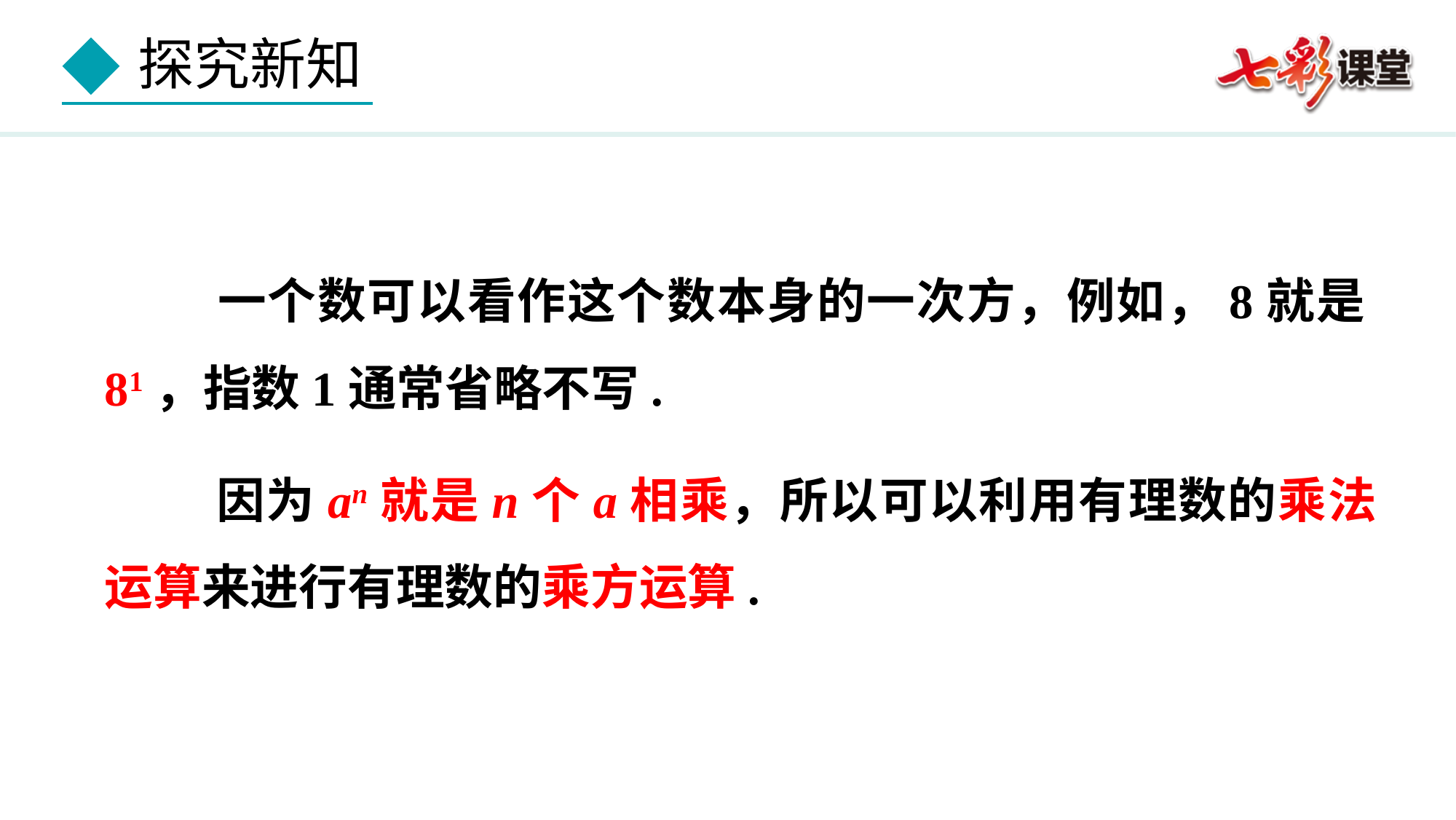

一个数可以看作这个数本身的一次方，例如，8就是81，指数1通常省略不写.
        因为an就是n个a相乘，所以可以利用有理数的乘法运算来进行有理数的乘方运算.